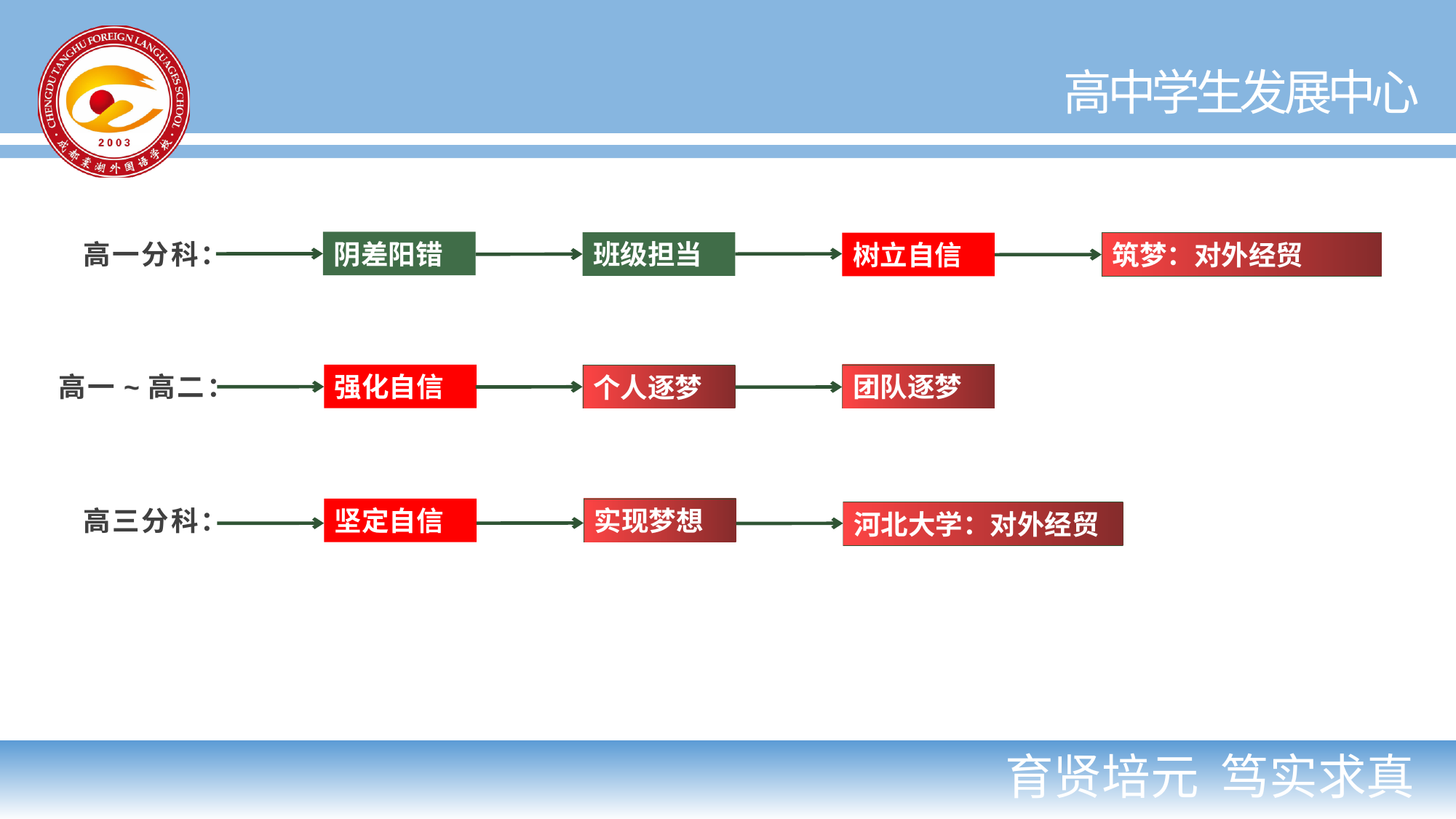

高一分科：
阴差阳错
班级担当
树立自信
筑梦：对外经贸
高一~高二：
强化自信
团队逐梦
个人逐梦
高三分科：
坚定自信
实现梦想
河北大学：对外经贸